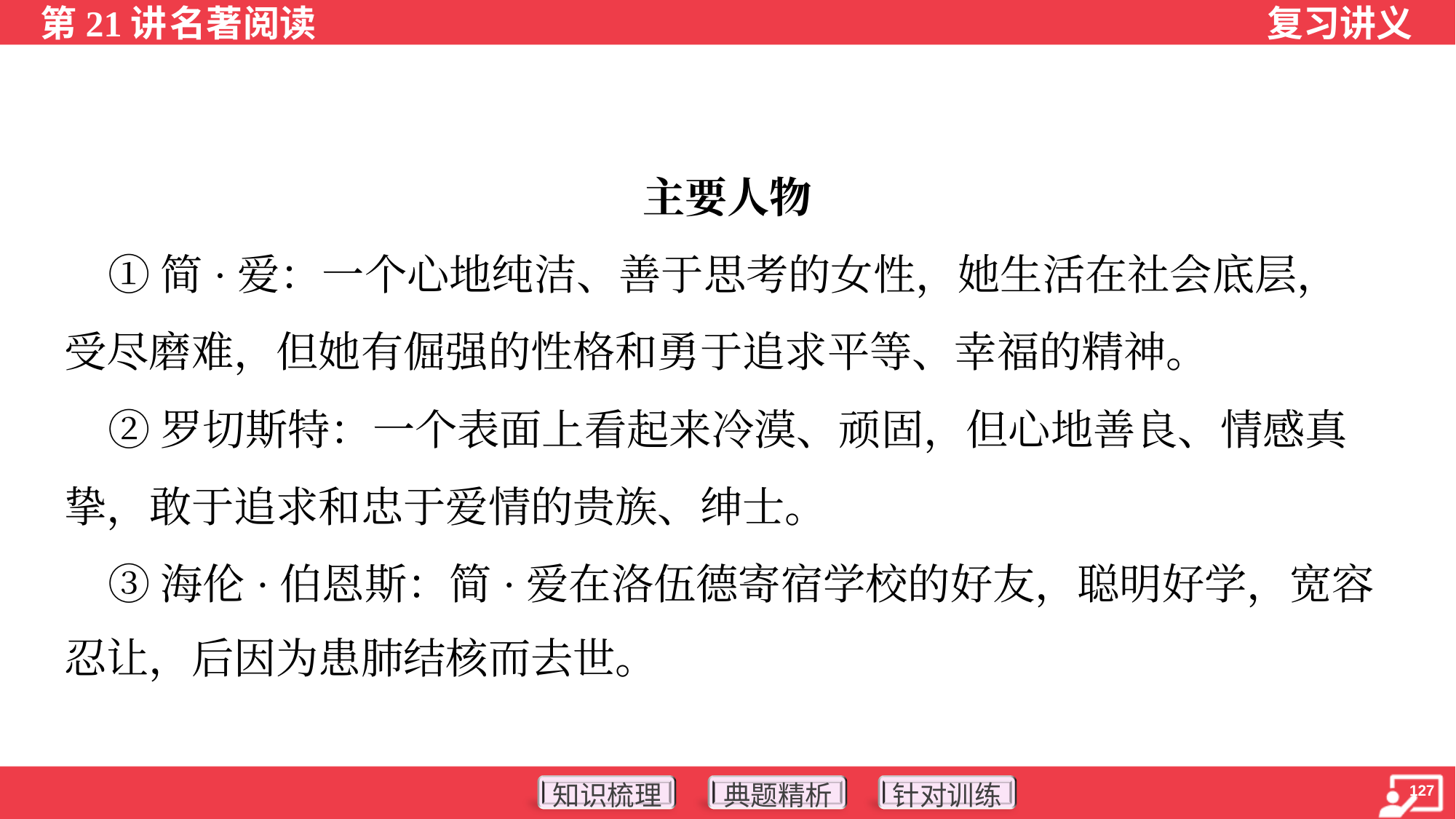

主要人物
    ①简·爱：一个心地纯洁、善于思考的女性，她生活在社会底层，
受尽磨难，但她有倔强的性格和勇于追求平等、幸福的精神。
    ②罗切斯特：一个表面上看起来冷漠、顽固，但心地善良、情感真
挚，敢于追求和忠于爱情的贵族、绅士。
    ③海伦·伯恩斯：简·爱在洛伍德寄宿学校的好友，聪明好学，宽容
忍让，后因为患肺结核而去世。